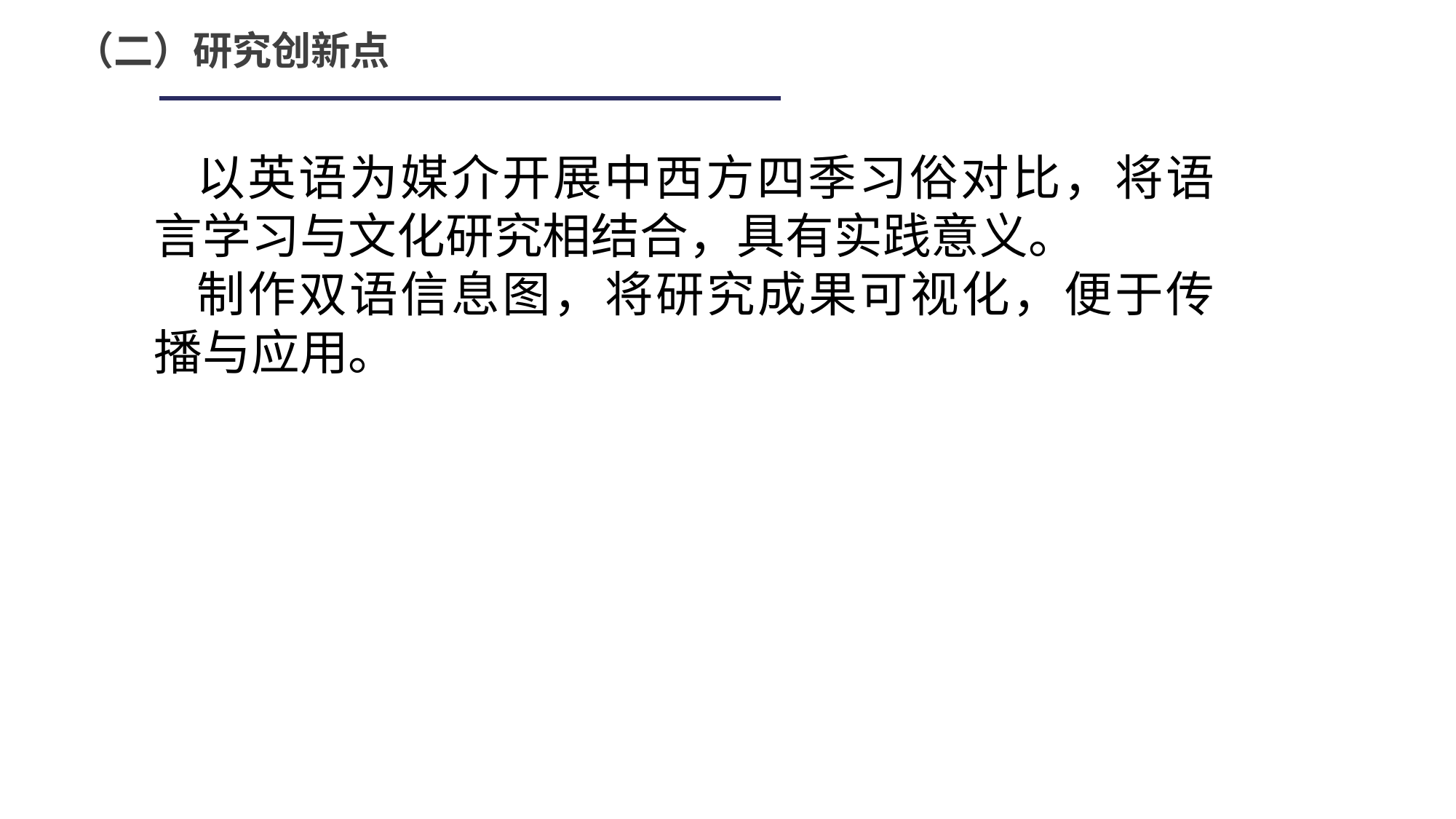

（二）研究创新点

以英语为媒介开展中西方四季习俗对比，将语言学习与文化研究相结合，具有实践意义。
制作双语信息图，将研究成果可视化，便于传播与应用。